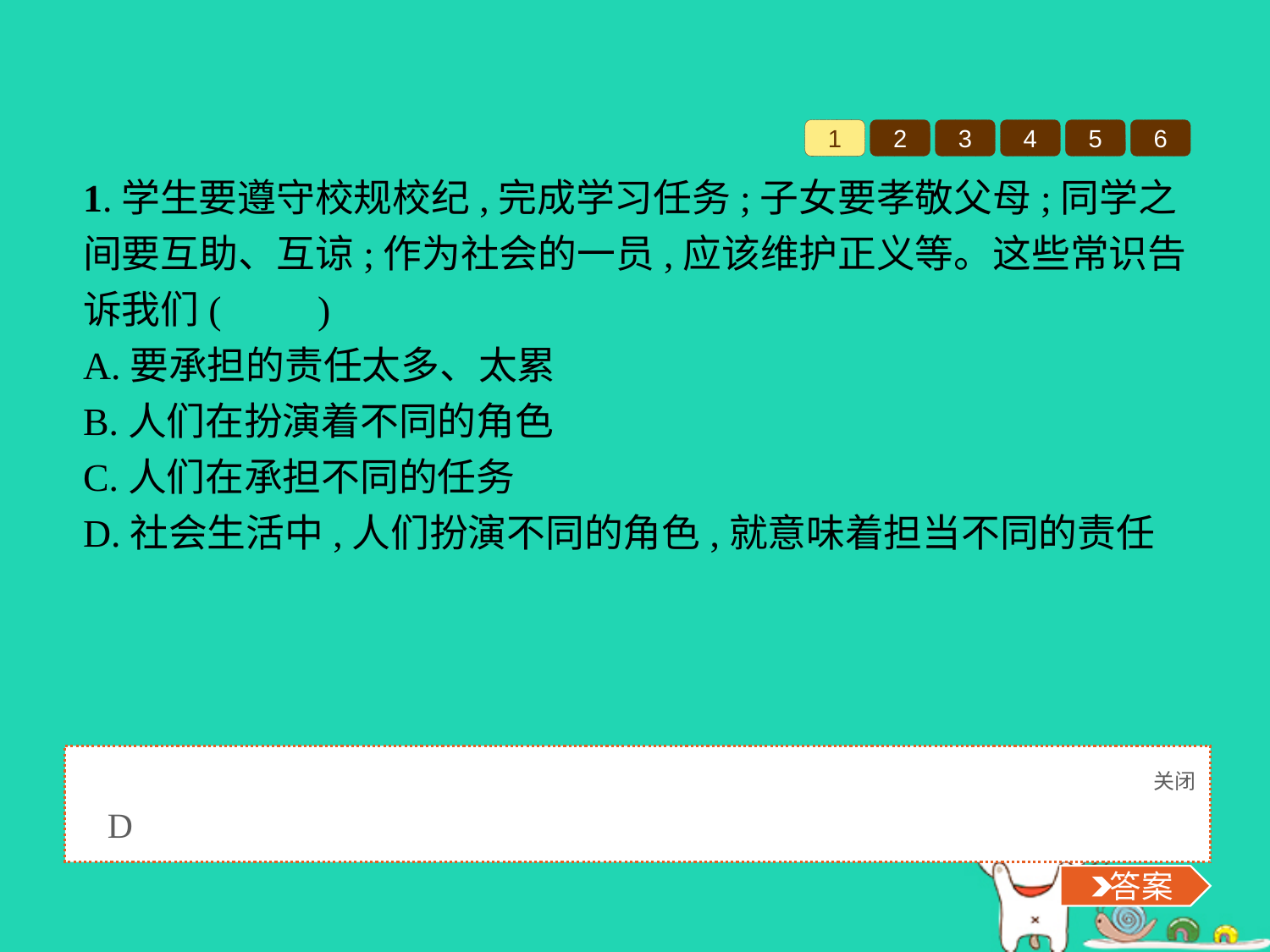

1
2
3
4
5
6
1.学生要遵守校规校纪,完成学习任务;子女要孝敬父母;同学之间要互助、互谅;作为社会的一员,应该维护正义等。这些常识告诉我们(　　)
A.要承担的责任太多、太累
B.人们在扮演着不同的角色
C.人们在承担不同的任务
D.社会生活中,人们扮演不同的角色,就意味着担当不同的责任

关闭
  答案

D
  答案